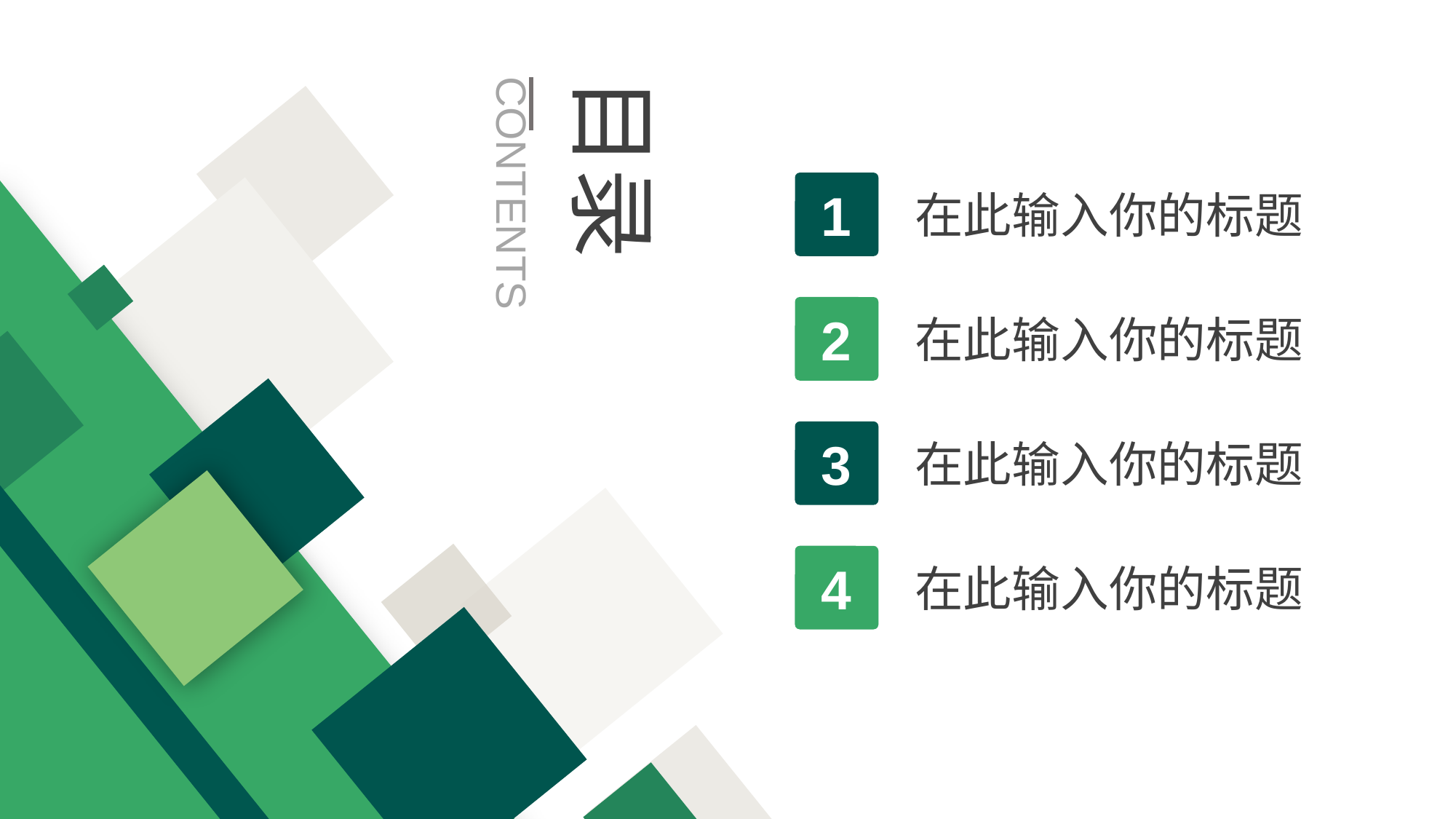

目录
CONTENTS
1
在此输入你的标题
2
在此输入你的标题
3
在此输入你的标题
4
在此输入你的标题